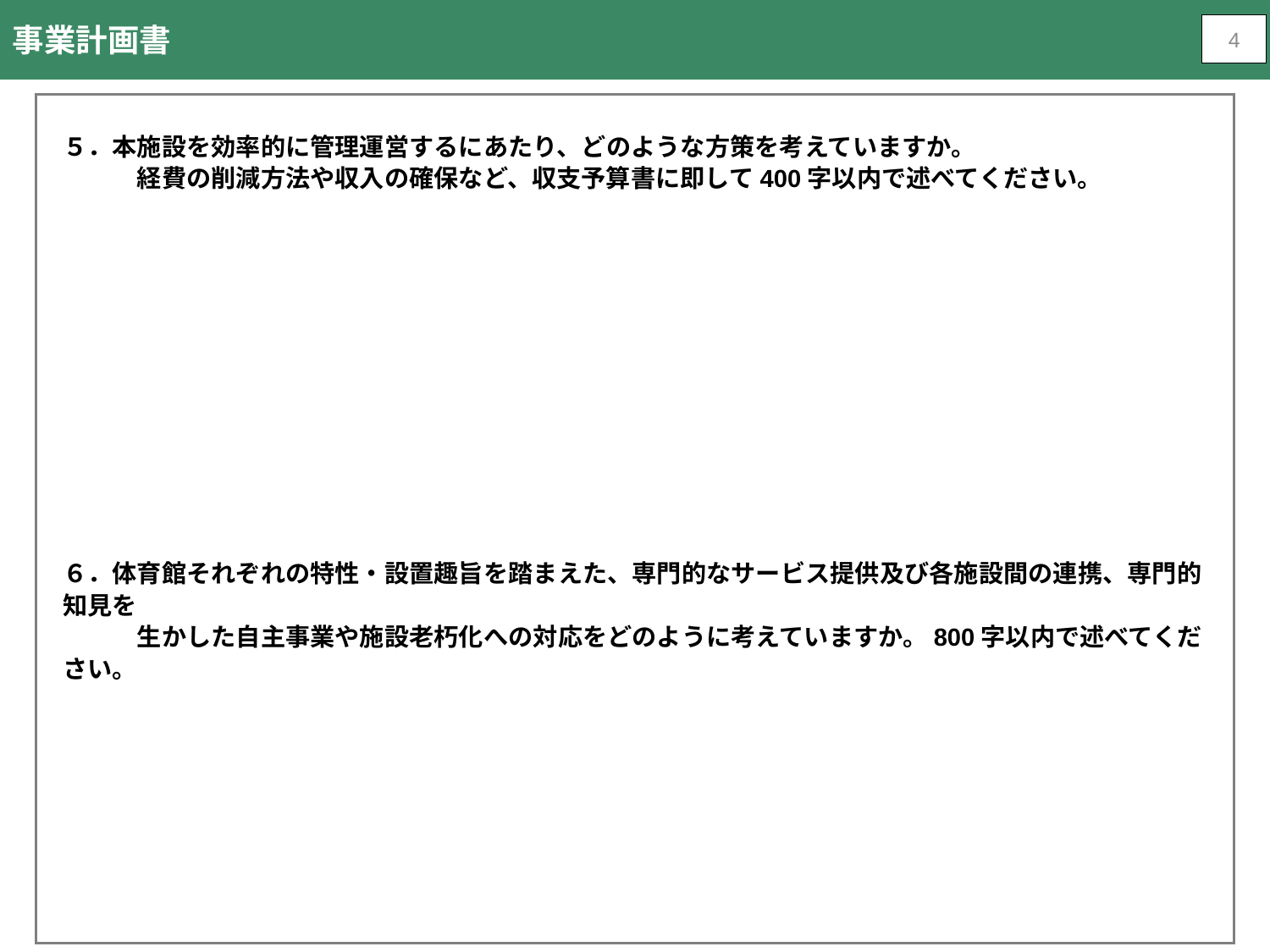

事業計画書
4

５．本施設を効率的に管理運営するにあたり、どのような方策を考えていますか。
　　　経費の削減方法や収入の確保など、収支予算書に即して400字以内で述べてください。

６．体育館それぞれの特性・設置趣旨を踏まえた、専門的なサービス提供及び各施設間の連携、専門的知見を
　　　生かした自主事業や施設老朽化への対応をどのように考えていますか。800字以内で述べてください。